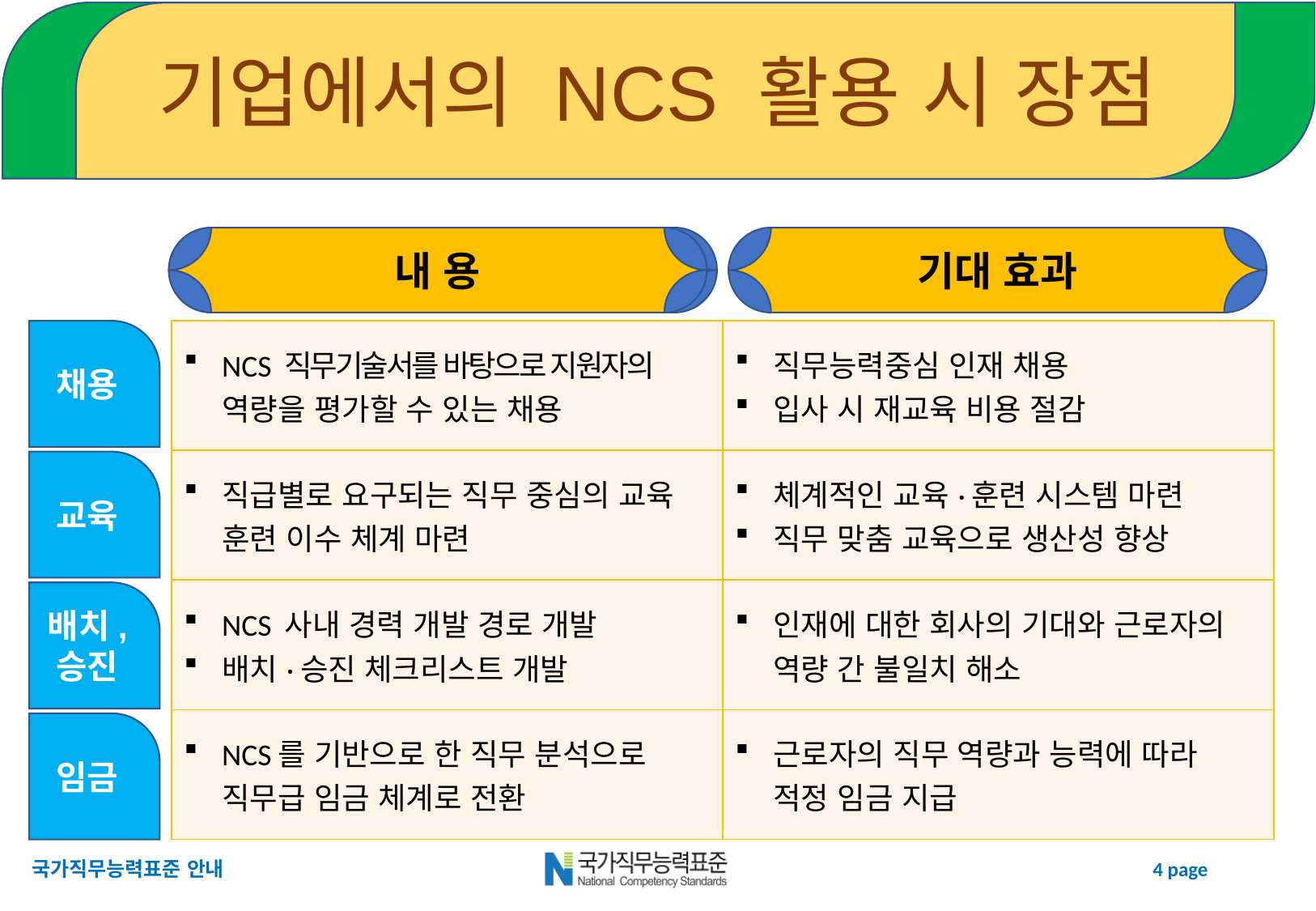

# 기업에서의 NCS 활용 시 장점
기대 효과

내 용

내 용

채용
| NCS 직무기술서를 바탕으로 지원자의 역량을 평가할 수 있는 채용 | 직무능력중심 인재 채용 입사 시 재교육 비용 절감 |
| --- | --- |
| 직급별로 요구되는 직무 중심의 교육 훈련 이수 체계 마련 | 체계적인 교육·훈련 시스템 마련 직무 맞춤 교육으로 생산성 향상 |
| NCS 사내 경력 개발 경로 개발 배치·승진 체크리스트 개발 | 인재에 대한 회사의 기대와 근로자의 역량 간 불일치 해소 |
| NCS를 기반으로 한 직무 분석으로 직무급 임금 체계로 전환 | 근로자의 직무 역량과 능력에 따라 적정 임금 지급 |
교육
배치,
승진
임금
국가직무능력표준 안내
4 page